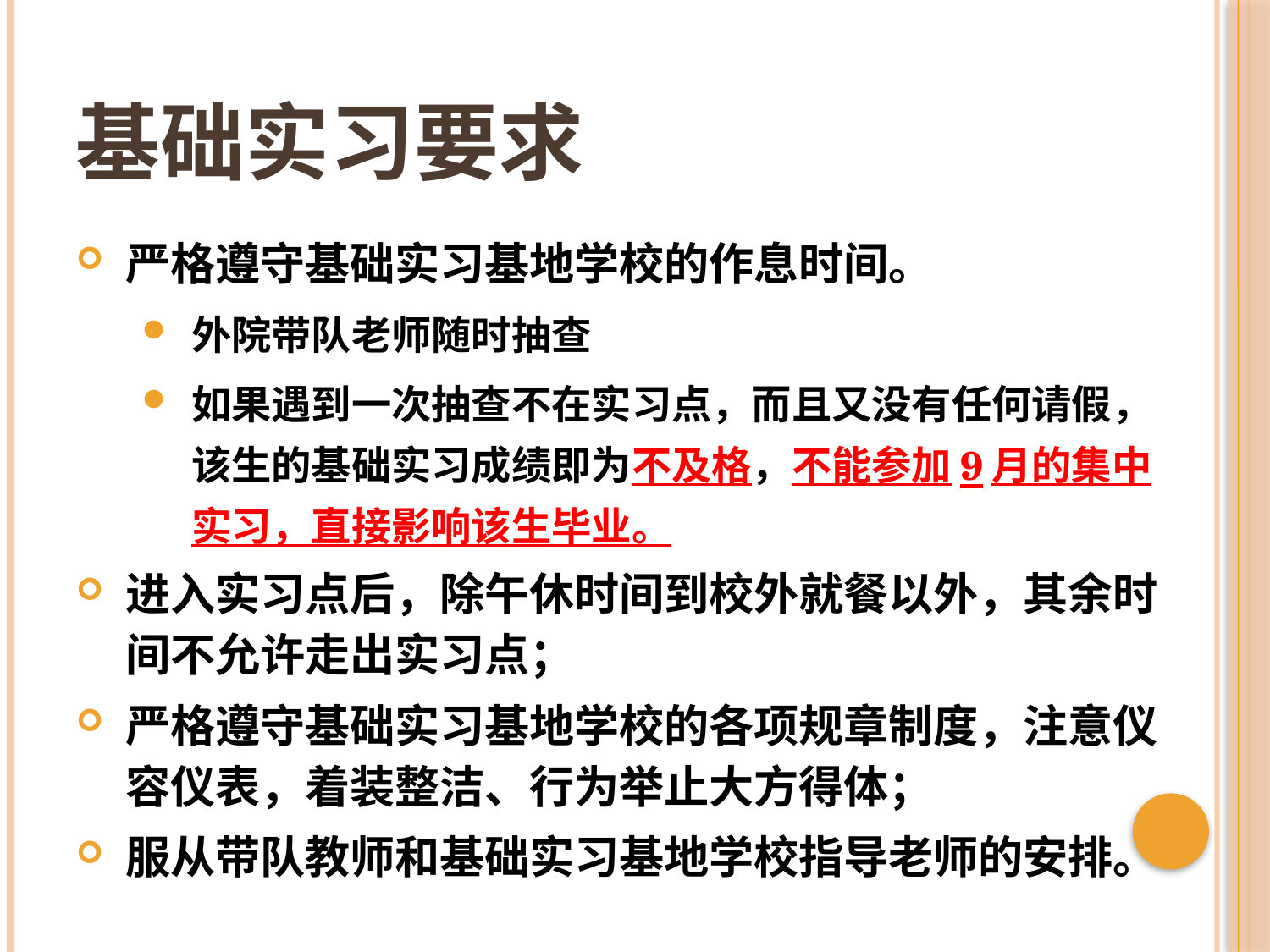

# 基础实习要求
严格遵守基础实习基地学校的作息时间。
外院带队老师随时抽查
如果遇到一次抽查不在实习点，而且又没有任何请假，该生的基础实习成绩即为不及格，不能参加9月的集中实习，直接影响该生毕业。
进入实习点后，除午休时间到校外就餐以外，其余时间不允许走出实习点；
严格遵守基础实习基地学校的各项规章制度，注意仪容仪表，着装整洁、行为举止大方得体；
服从带队教师和基础实习基地学校指导老师的安排。